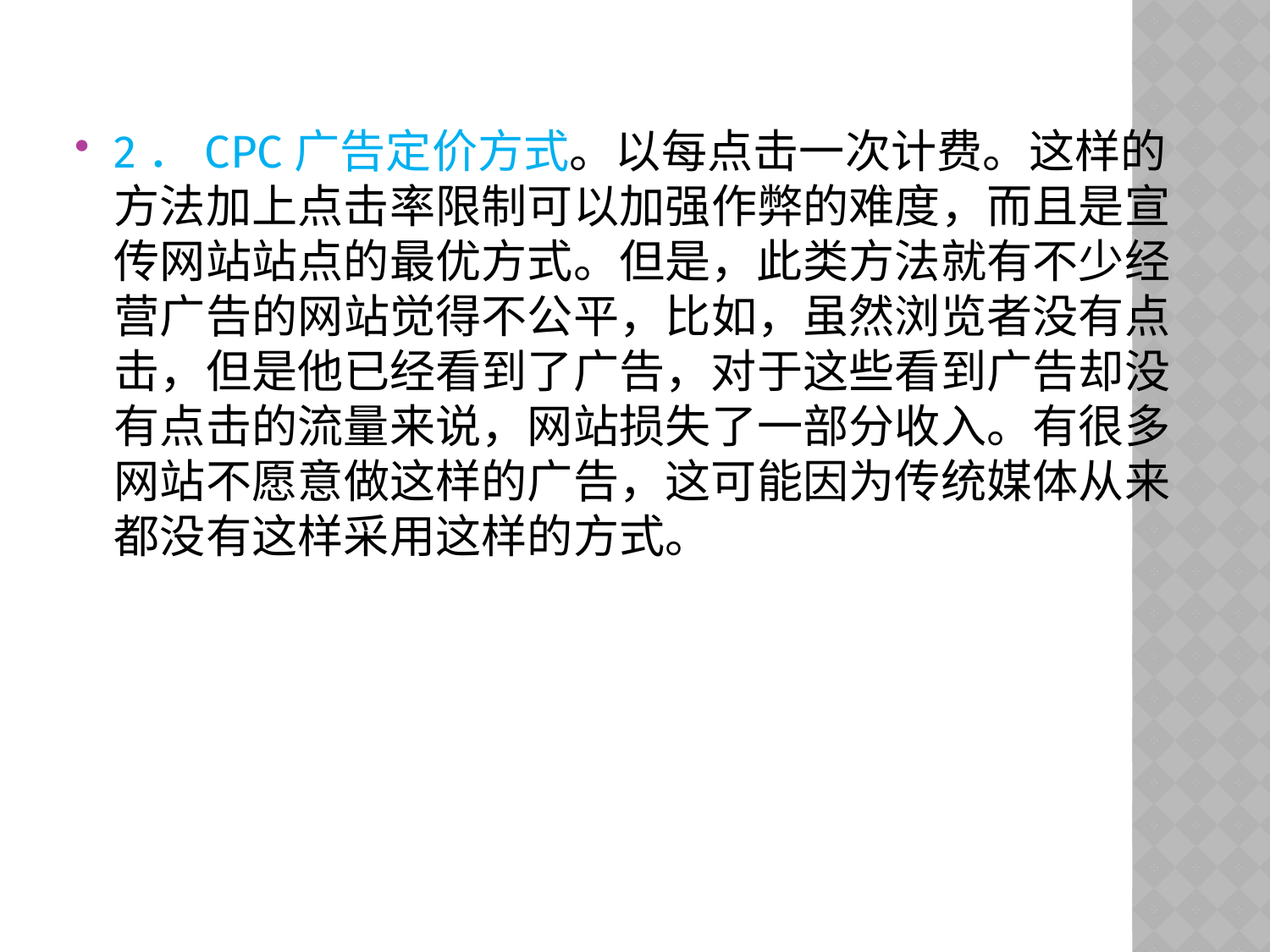

2．CPC广告定价方式。以每点击一次计费。这样的方法加上点击率限制可以加强作弊的难度，而且是宣传网站站点的最优方式。但是，此类方法就有不少经营广告的网站觉得不公平，比如，虽然浏览者没有点击，但是他已经看到了广告，对于这些看到广告却没有点击的流量来说，网站损失了一部分收入。有很多网站不愿意做这样的广告，这可能因为传统媒体从来都没有这样采用这样的方式。